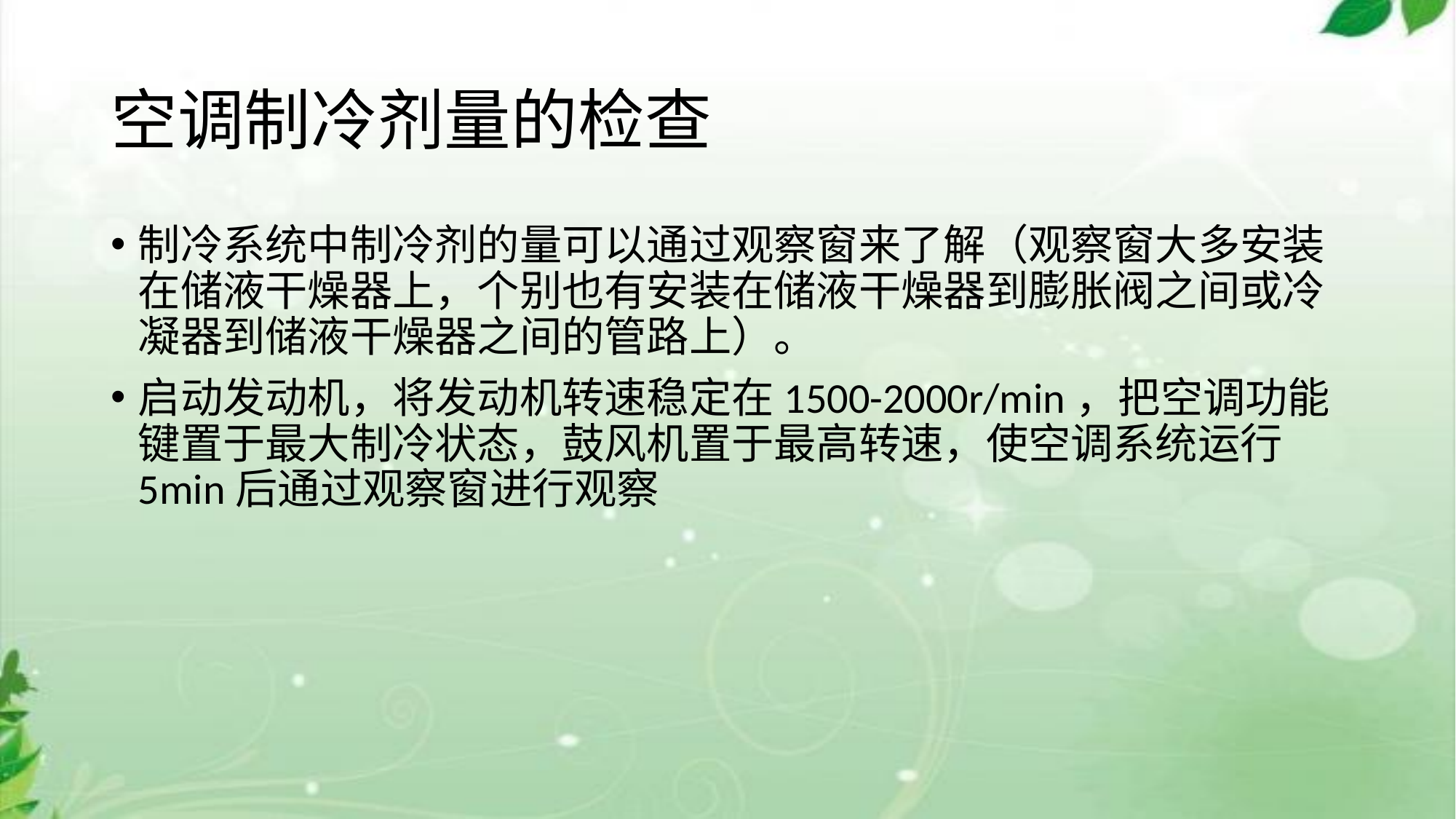

# 空调制冷剂量的检查
制冷系统中制冷剂的量可以通过观察窗来了解（观察窗大多安装在储液干燥器上，个别也有安装在储液干燥器到膨胀阀之间或冷凝器到储液干燥器之间的管路上）。
启动发动机，将发动机转速稳定在1500-2000r/min，把空调功能键置于最大制冷状态，鼓风机置于最高转速，使空调系统运行5min后通过观察窗进行观察